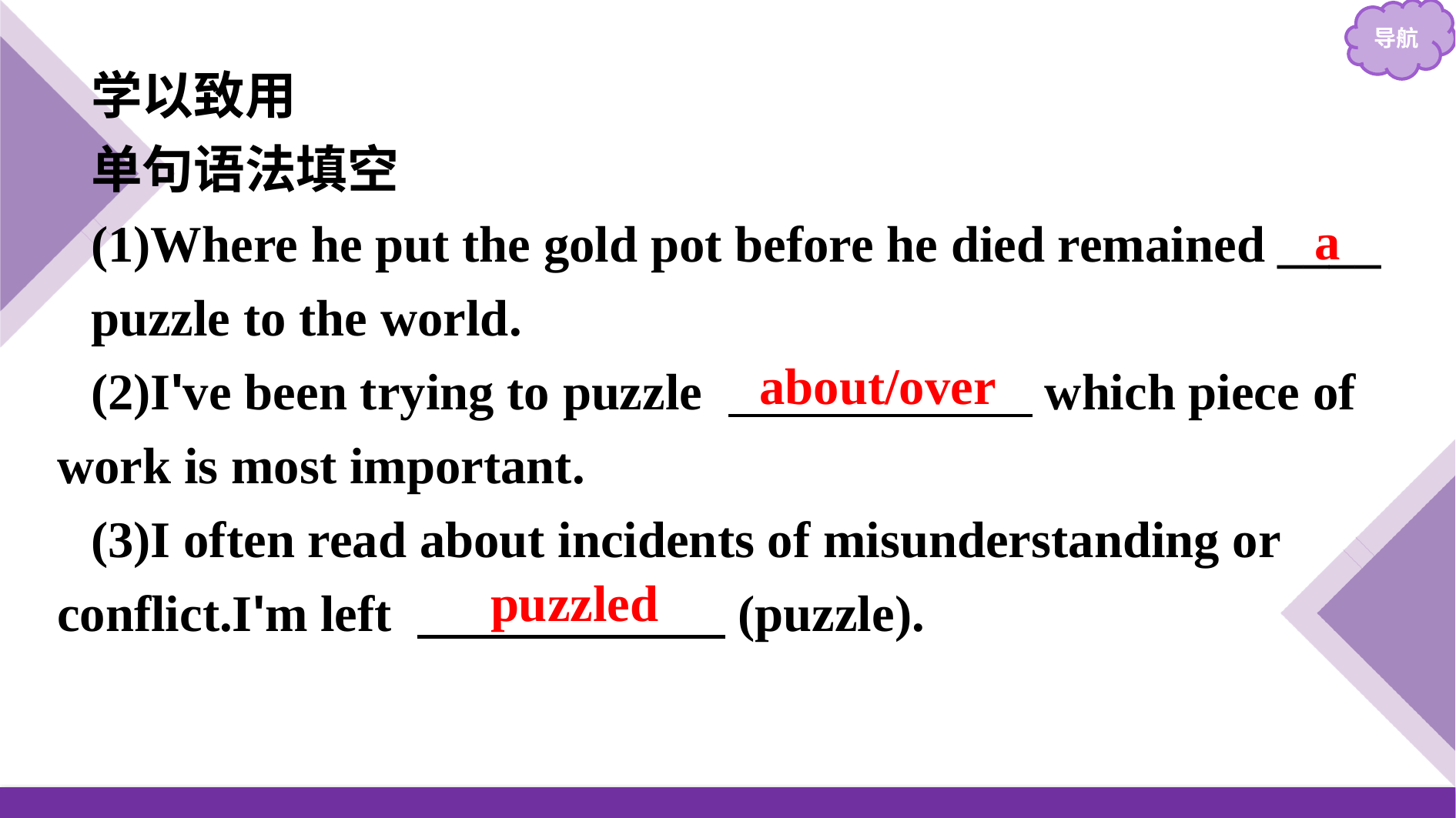

学以致用
单句语法填空
(1)Where he put the gold pot before he died remained ____
puzzle to the world.
(2)I've been trying to puzzle 　　　　    　which piece of work is most important.
(3)I often read about incidents of misunderstanding or conflict.I'm left 　　　　　　(puzzle).
a
about/over
puzzled